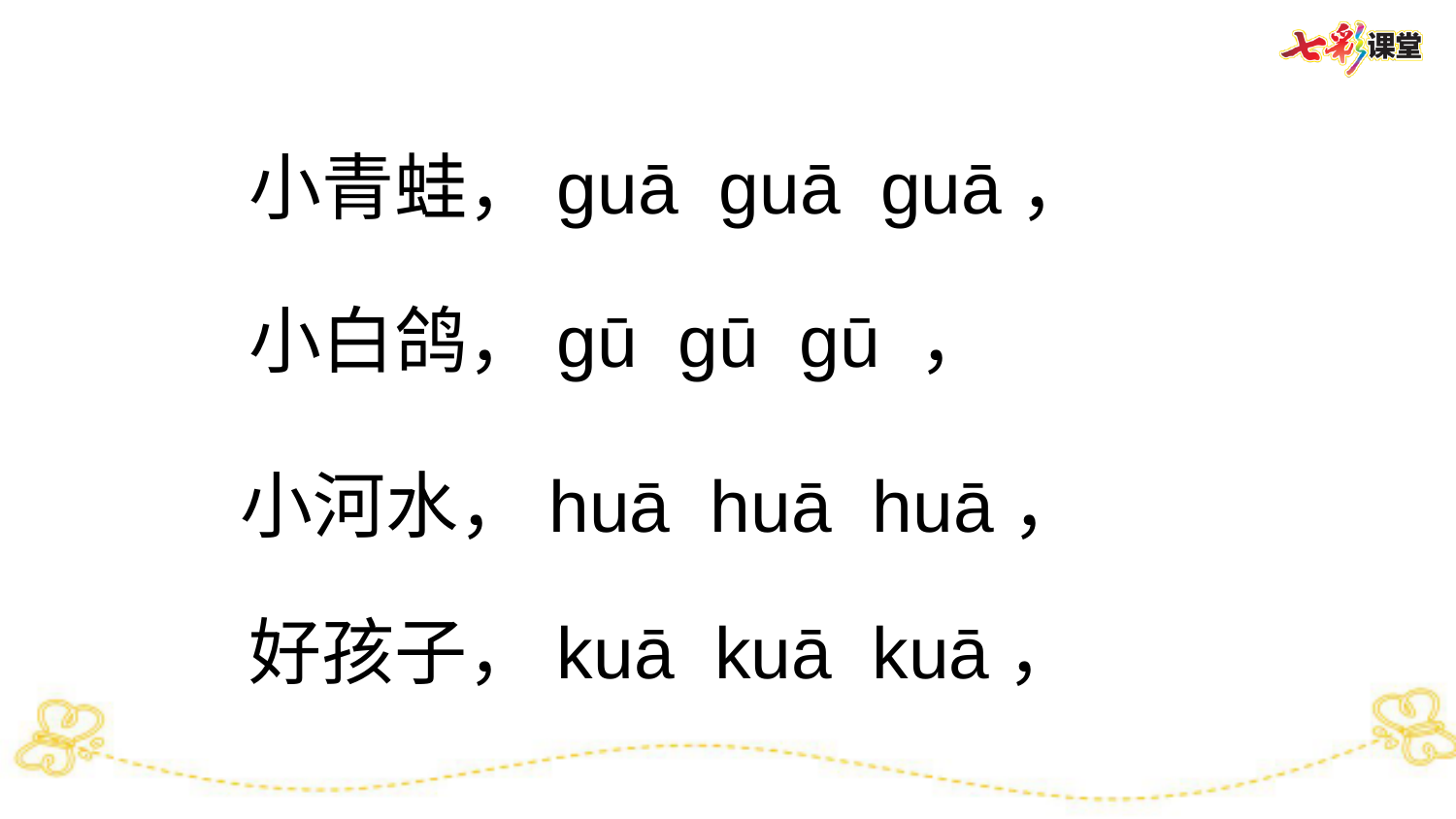

小青蛙，guā  guā  guā，
小白鸽，gū  gū  gū ，
小河水，huā  huā  huā，
好孩子，kuā  kuā  kuā，